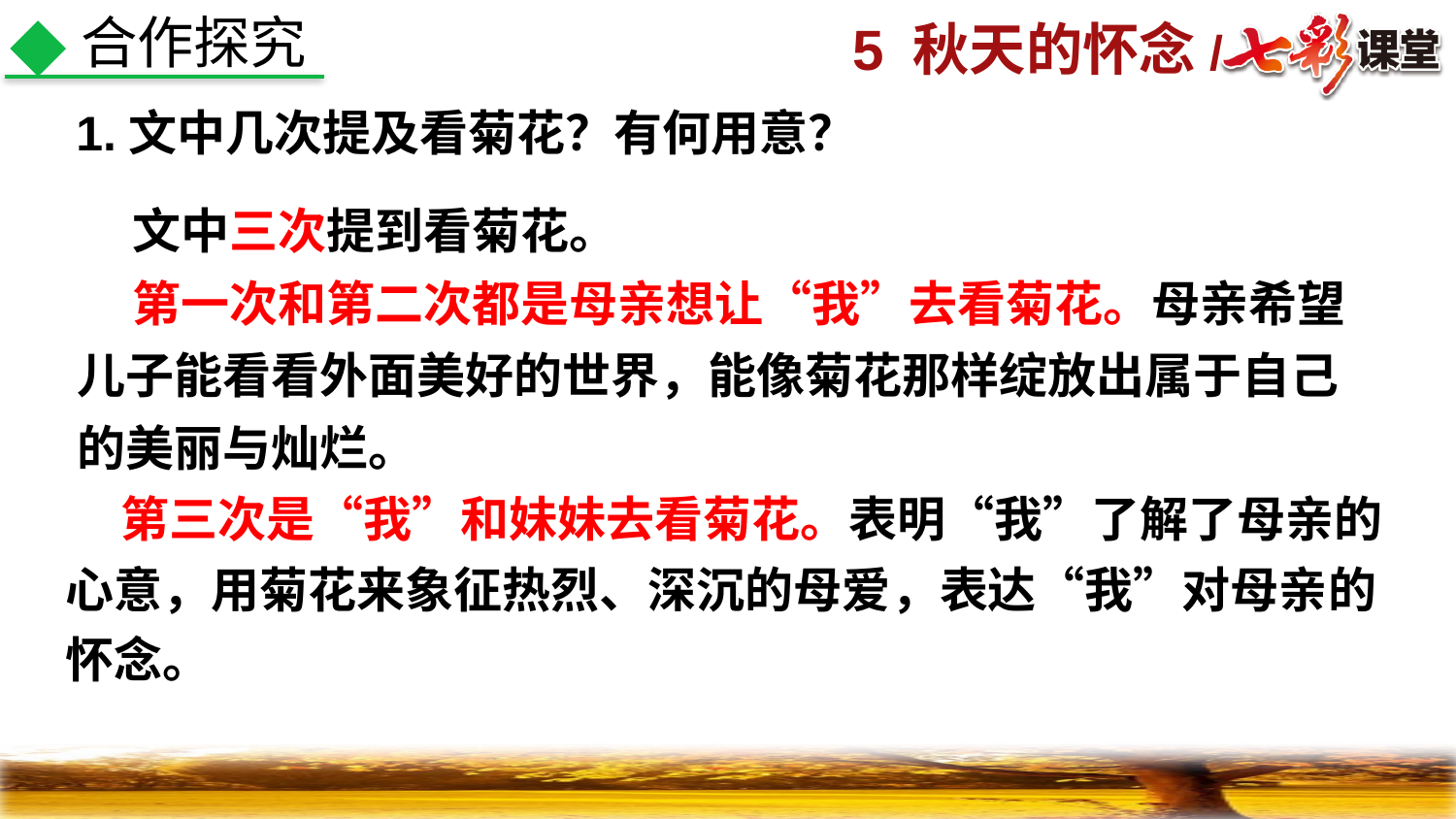

合作探究

1.文中几次提及看菊花？有何用意？
    文中三次提到看菊花。
    第一次和第二次都是母亲想让“我”去看菊花。母亲希望儿子能看看外面美好的世界，能像菊花那样绽放出属于自己的美丽与灿烂。
    第三次是“我”和妹妹去看菊花。表明“我”了解了母亲的心意，用菊花来象征热烈、深沉的母爱，表达“我”对母亲的怀念。